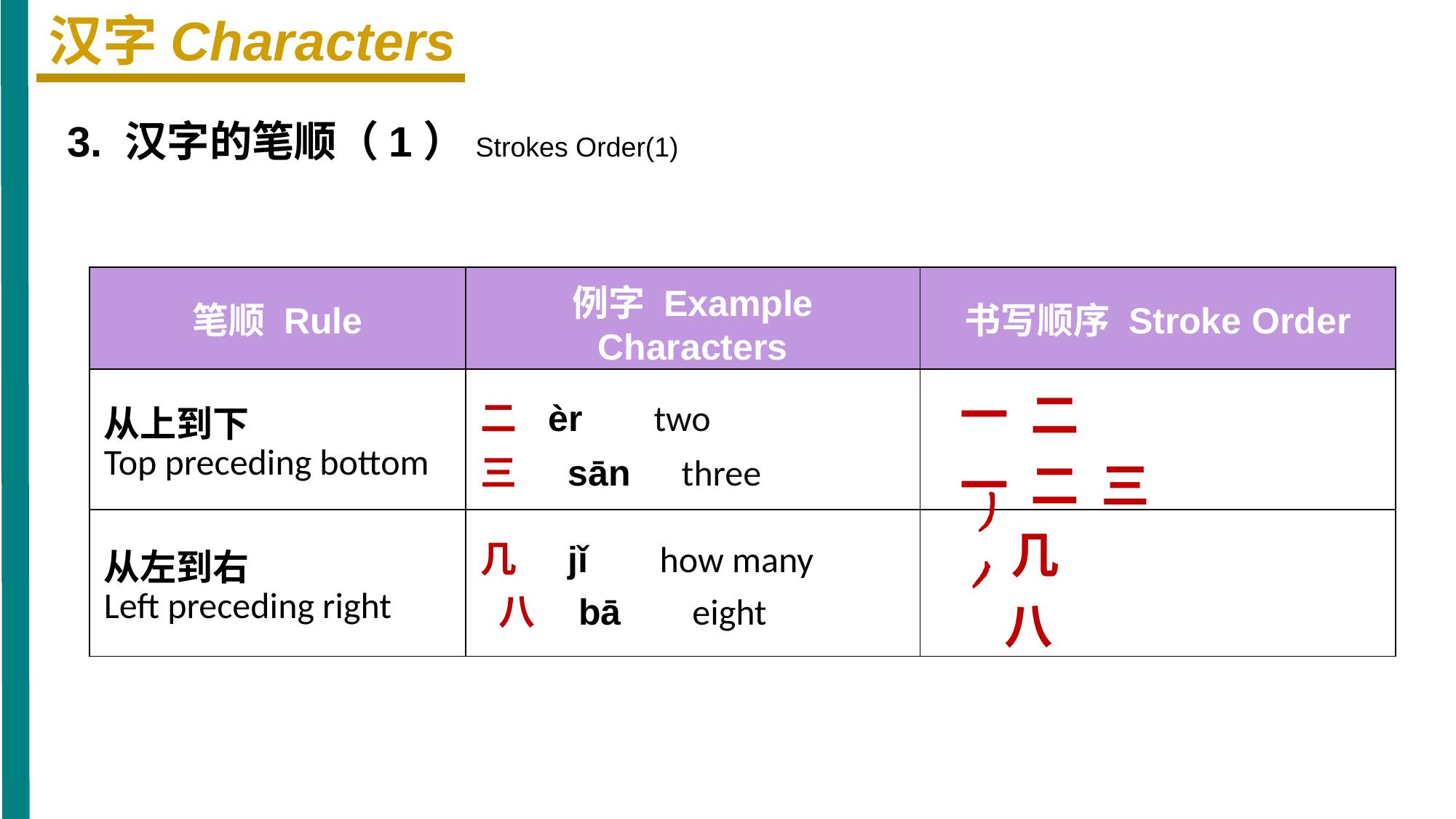

汉字Characters
3. 汉字的笔顺（1）Strokes Order(1)

| 笔顺 Rule | 例字 Example Characters | 书写顺序 Stroke Order |
| --- | --- | --- |
| 从上到下 Top preceding bottom | 二 èr two 三 sān three | 一 二 一 二 三 |
| 从左到右 Left preceding right | 几 jǐ how many 八 bā eight | 几 八 |